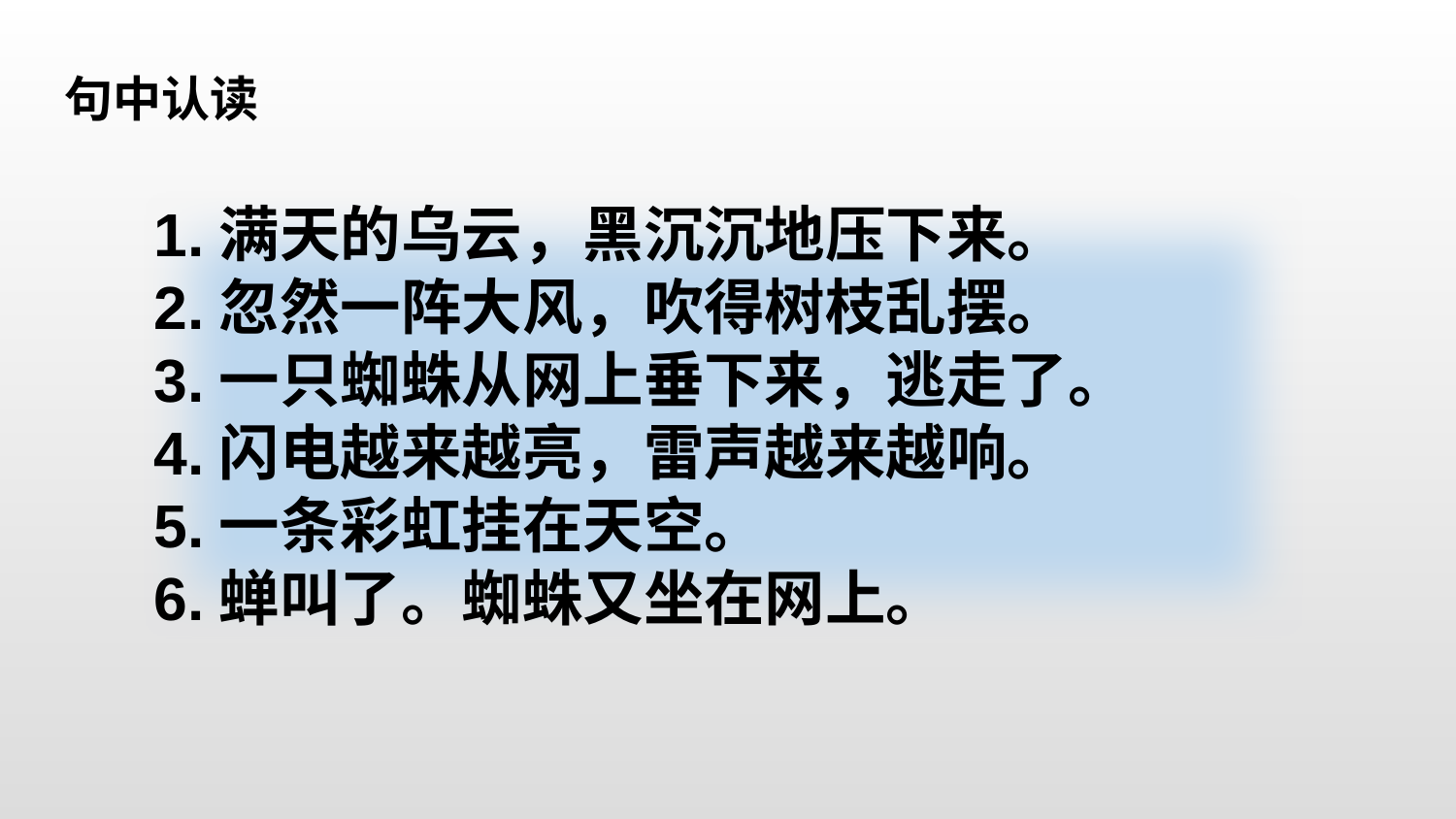

句中认读
1.满天的乌云，黑沉沉地压下来。
2.忽然一阵大风，吹得树枝乱摆。
3.一只蜘蛛从网上垂下来，逃走了。
4.闪电越来越亮，雷声越来越响。
5.一条彩虹挂在天空。
6.蝉叫了。蜘蛛又坐在网上。